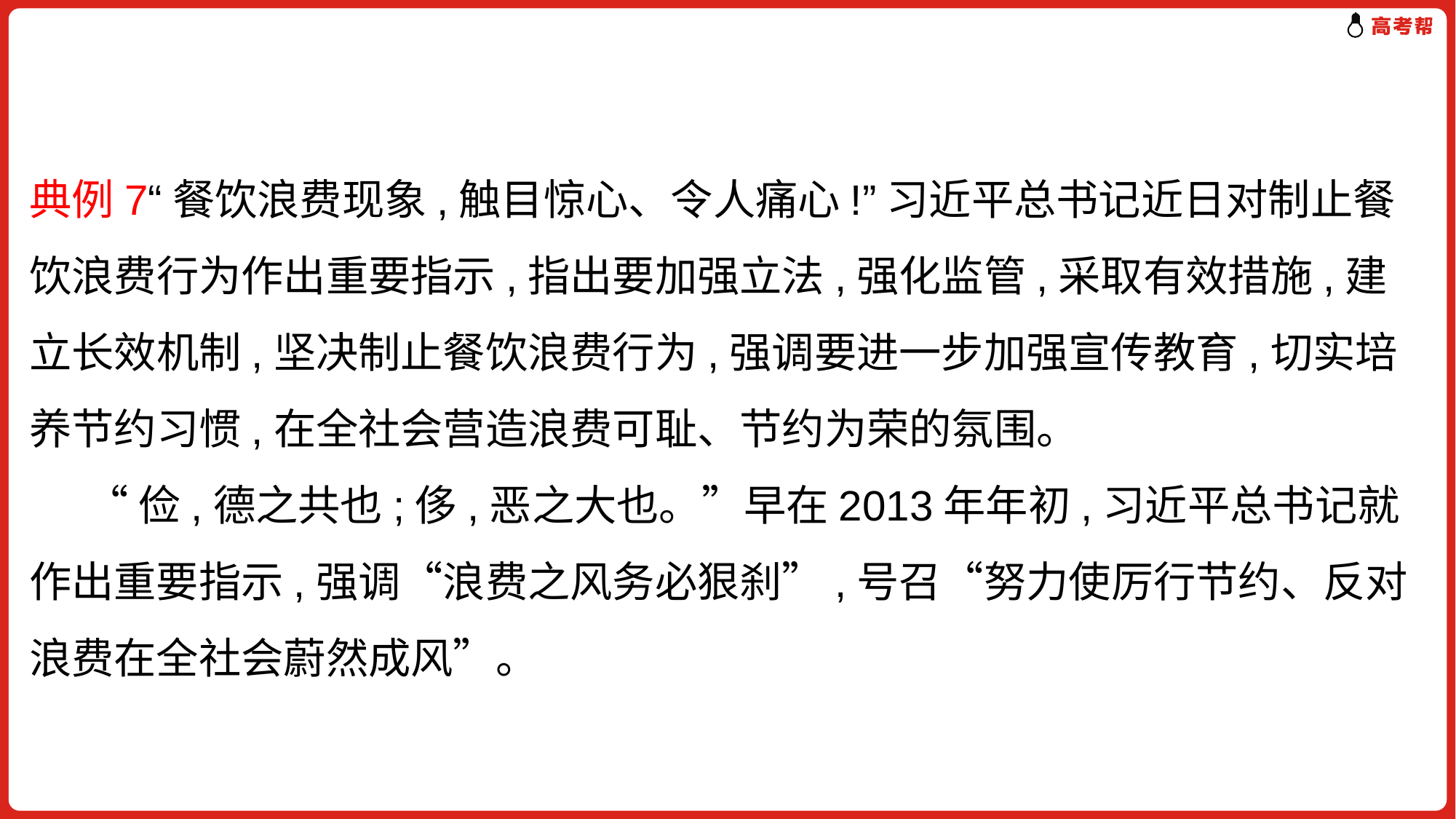

典例7“餐饮浪费现象,触目惊心、令人痛心!”习近平总书记近日对制止餐饮浪费行为作出重要指示,指出要加强立法,强化监管,采取有效措施,建立长效机制,坚决制止餐饮浪费行为,强调要进一步加强宣传教育,切实培养节约习惯,在全社会营造浪费可耻、节约为荣的氛围。
      “俭,德之共也;侈,恶之大也。”早在2013年年初,习近平总书记就作出重要指示,强调“浪费之风务必狠刹”,号召“努力使厉行节约、反对浪费在全社会蔚然成风”。